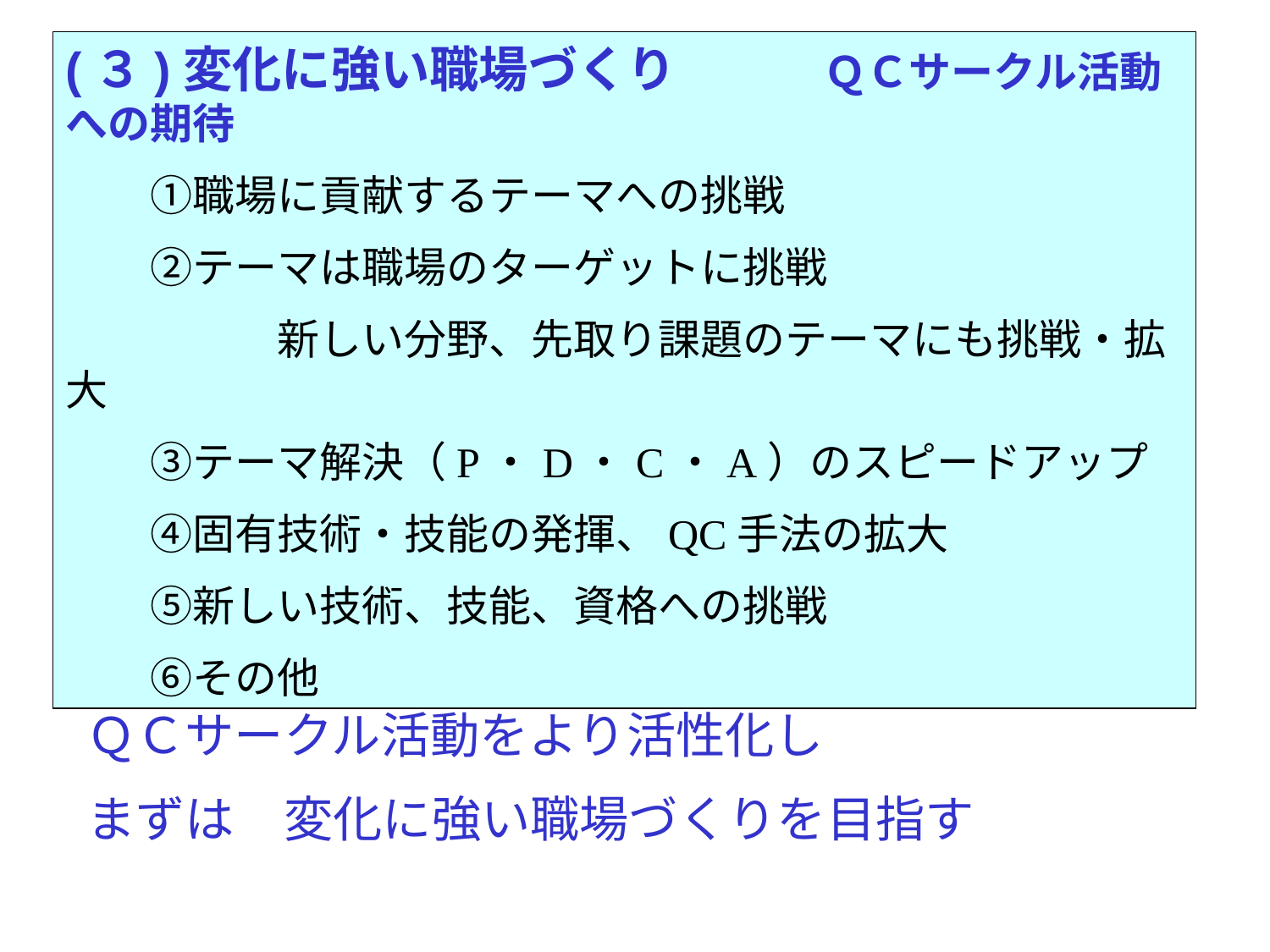

(３)変化に強い職場づくり　　　ＱＣサークル活動への期待
　　①職場に貢献するテーマへの挑戦
　　②テーマは職場のターゲットに挑戦
　　　　　新しい分野、先取り課題のテーマにも挑戦・拡大
　　③テーマ解決（P・D・C・A）のスピードアップ
　　④固有技術・技能の発揮、QC手法の拡大
　　⑤新しい技術、技能、資格への挑戦
　　⑥その他
ＱＣサークル活動をより活性化し
まずは　変化に強い職場づくりを目指す